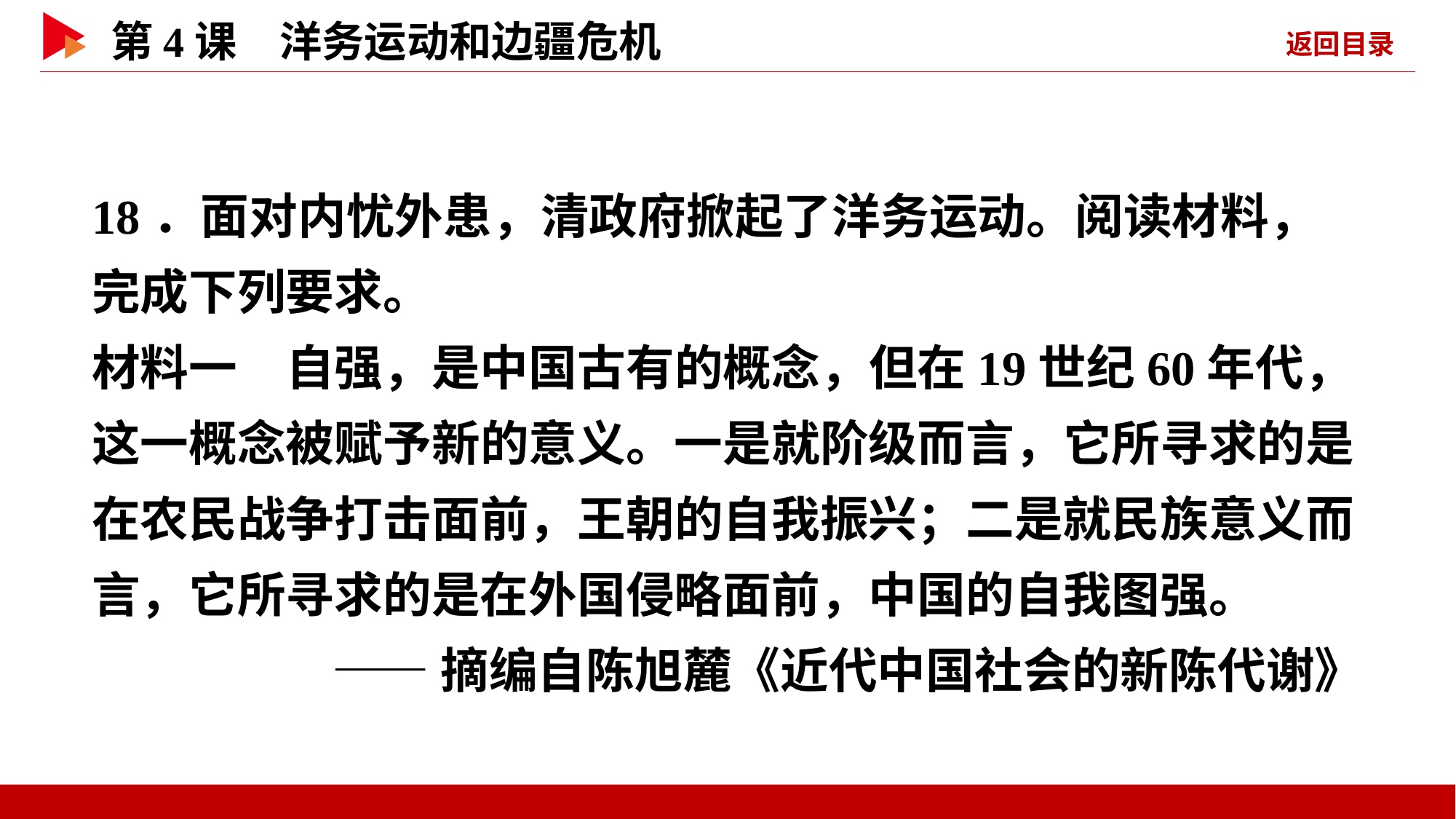

18．面对内忧外患，清政府掀起了洋务运动。阅读材料，完成下列要求。
材料一　自强，是中国古有的概念，但在19世纪60年代，这一概念被赋予新的意义。一是就阶级而言，它所寻求的是在农民战争打击面前，王朝的自我振兴；二是就民族意义而言，它所寻求的是在外国侵略面前，中国的自我图强。
——摘编自陈旭麓《近代中国社会的新陈代谢》